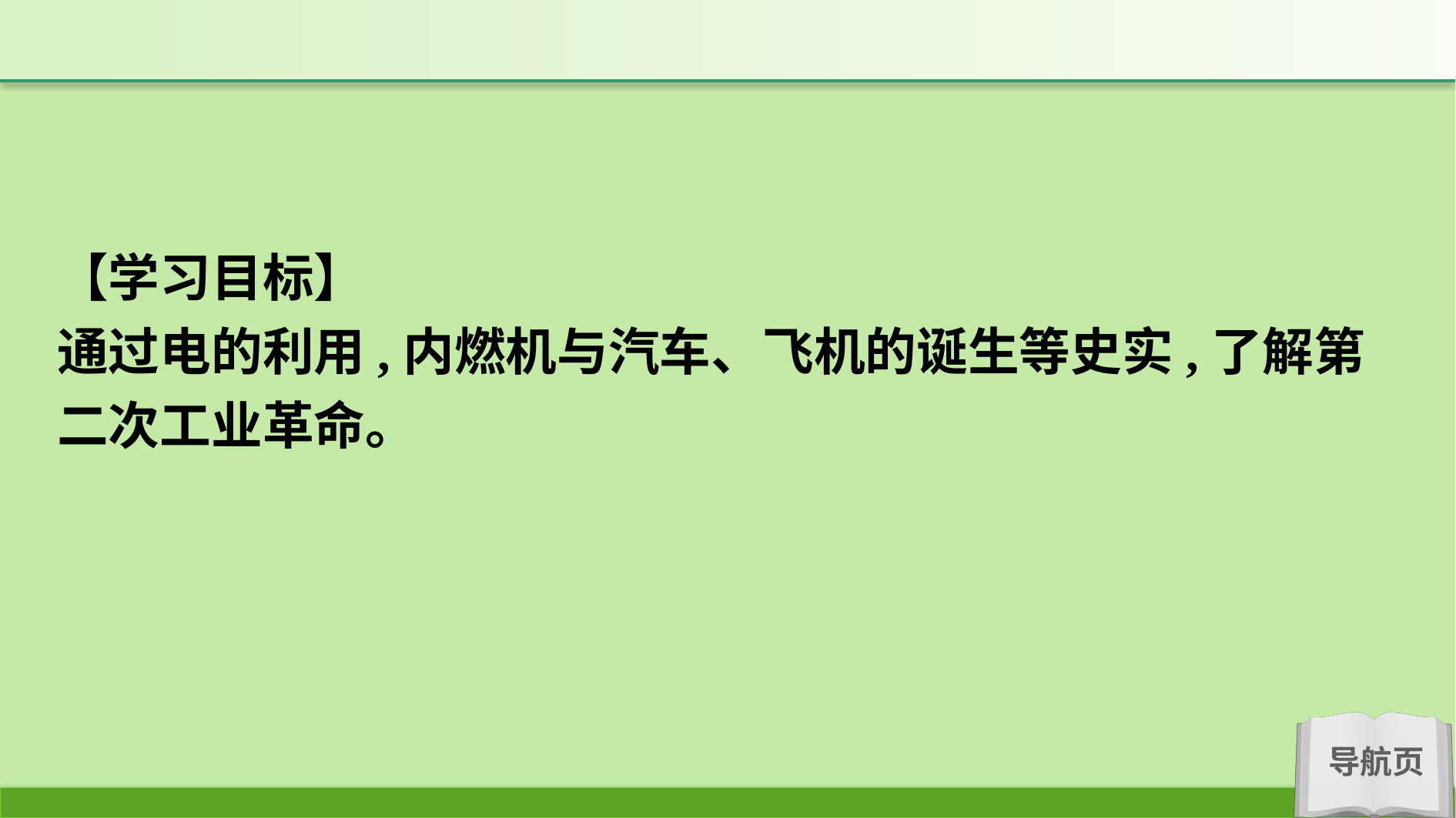

【学习目标】
通过电的利用,内燃机与汽车、飞机的诞生等史实,了解第二次工业革命。